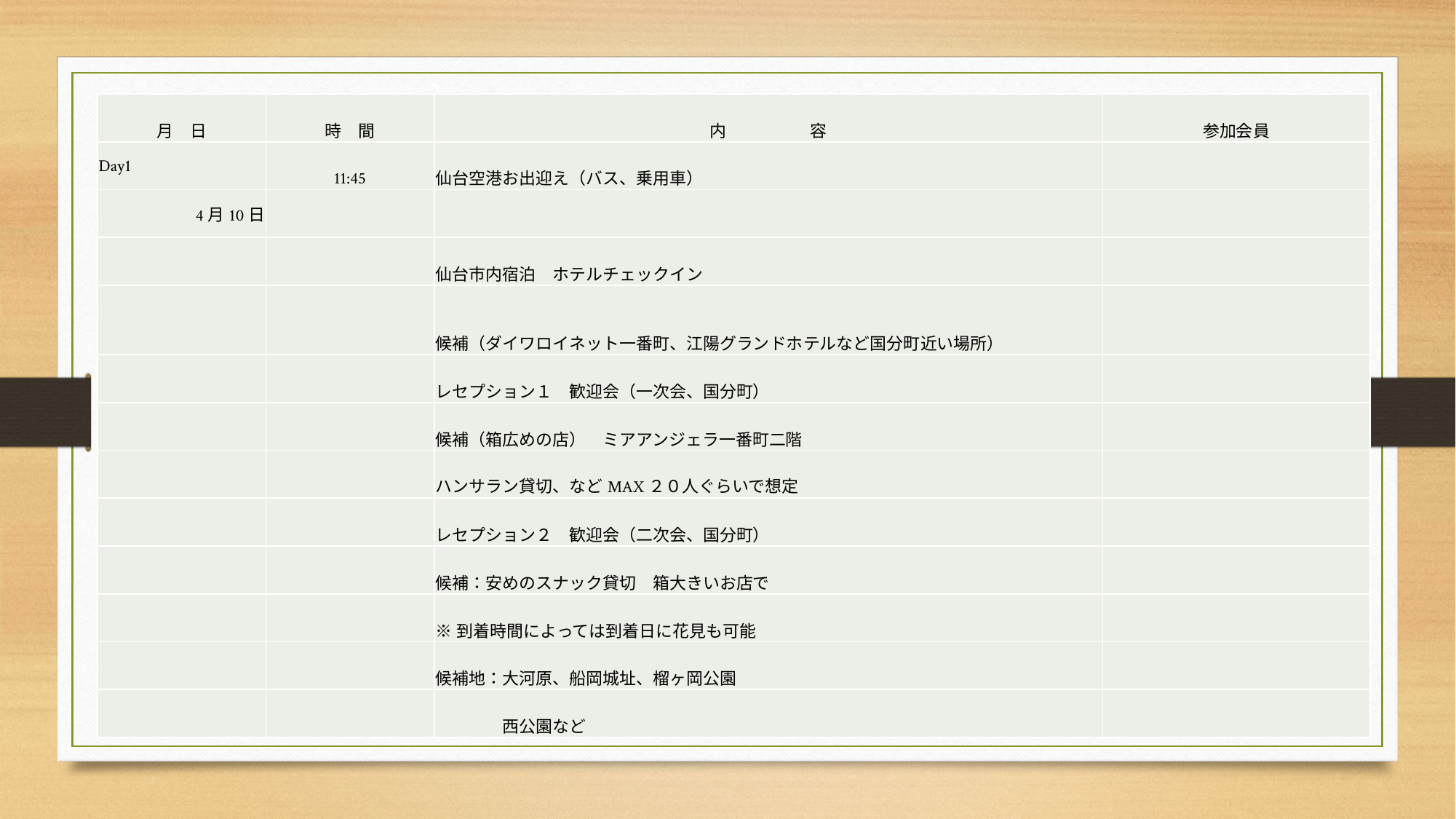

| 月　日 | 時　間 | 内　　　　　容 | 参加会員 |
| --- | --- | --- | --- |
| Day1 | 11:45 | 仙台空港お出迎え（バス、乗用車） |  |
| 4月10日 |  |  |  |
|  |  | 仙台市内宿泊　ホテルチェックイン |  |
|  |  | 候補（ダイワロイネット一番町、江陽グランドホテルなど国分町近い場所） |  |
|  |  | レセプション１　歓迎会（一次会、国分町） |  |
|  |  | 候補（箱広めの店）　ミアアンジェラ一番町二階 |  |
|  |  | ハンサラン貸切、などMAX２０人ぐらいで想定 |  |
|  |  | レセプション２　歓迎会（二次会、国分町） |  |
|  |  | 候補：安めのスナック貸切　箱大きいお店で |  |
|  |  | ※到着時間によっては到着日に花見も可能 |  |
|  |  | 候補地：大河原、船岡城址、榴ヶ岡公園 |  |
|  |  | 西公園など |  |